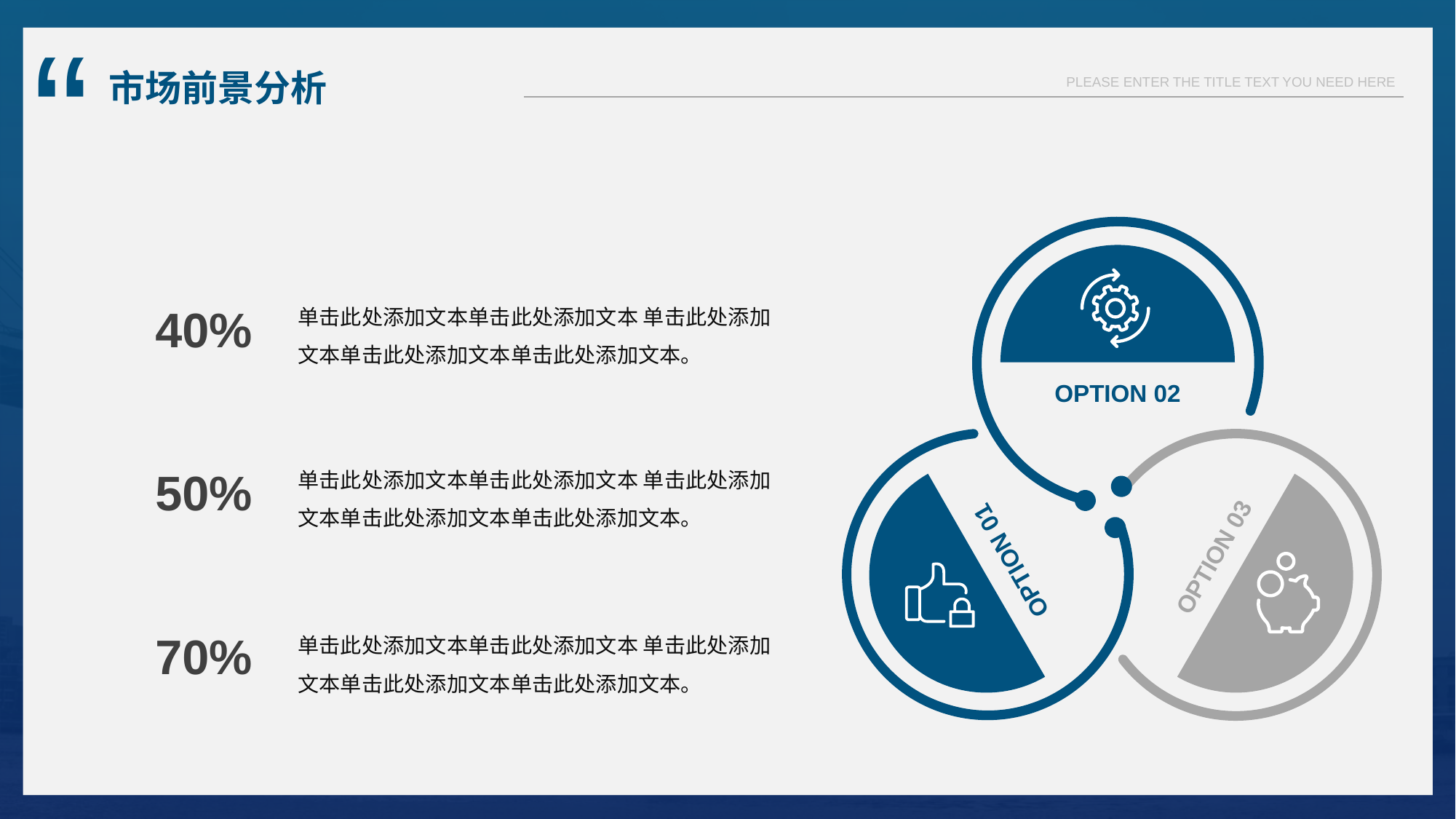

市场前景分析

单击此处添加文本单击此处添加文本 单击此处添加文本单击此处添加文本单击此处添加文本。

40%

OPTION 02

单击此处添加文本单击此处添加文本 单击此处添加文本单击此处添加文本单击此处添加文本。
50%

OPTION 03
OPTION 01

单击此处添加文本单击此处添加文本 单击此处添加文本单击此处添加文本单击此处添加文本。
70%